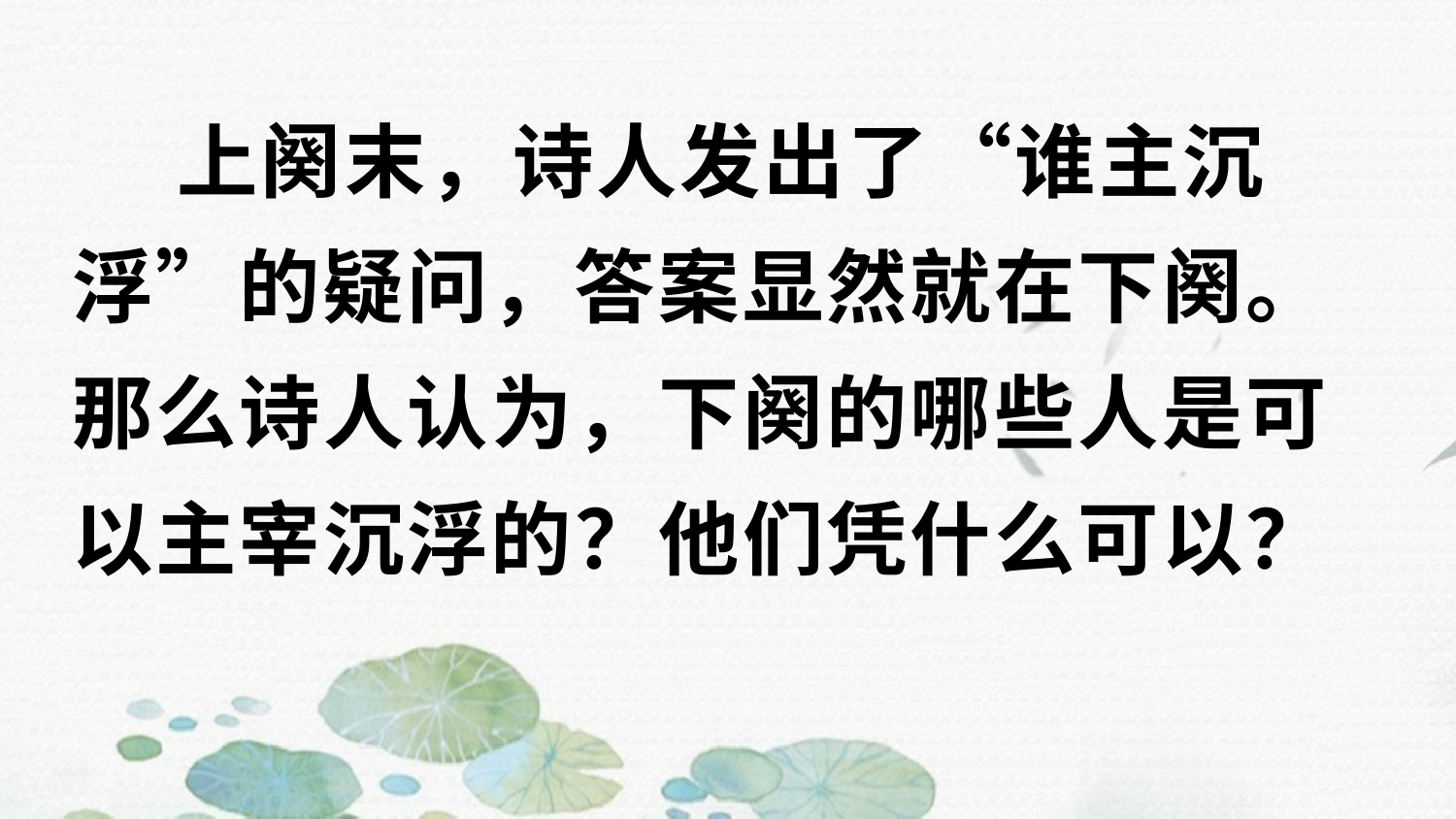

上阕末，诗人发出了“谁主沉浮”的疑问，答案显然就在下阕。那么诗人认为，下阕的哪些人是可以主宰沉浮的？他们凭什么可以？